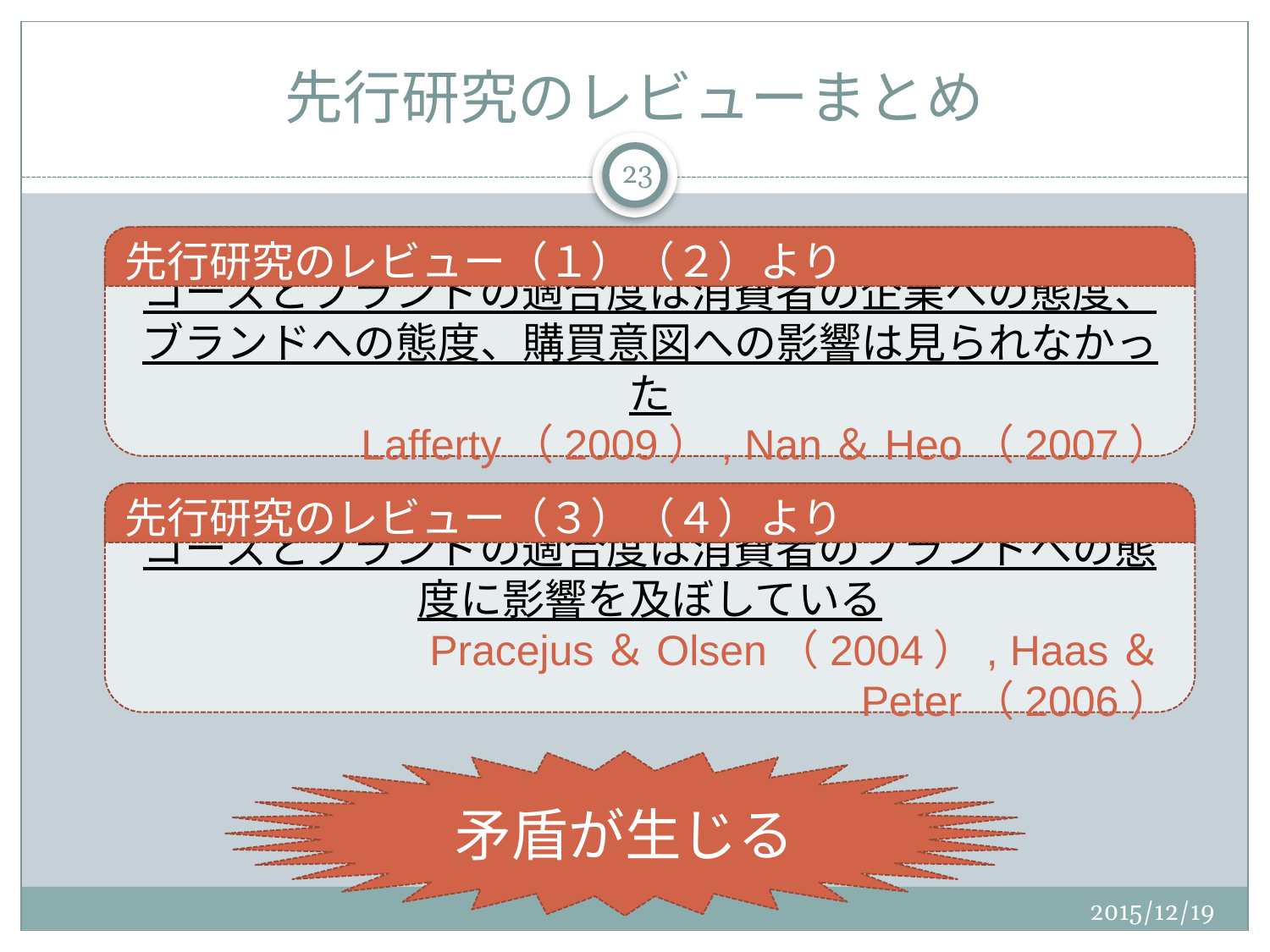

# 先行研究のレビューまとめ
23

コーズとブランドの適合度は消費者の企業への態度、
ブランドへの態度、購買意図への影響は見られなかった
Lafferty（2009）, Nan＆Heo（2007）
先行研究のレビュー（１）（２）より

コーズとブランドの適合度は消費者のブランドへの態度に影響を及ぼしている
Pracejus＆Olsen（2004）, Haas＆Peter（2006）
先行研究のレビュー（３）（４）より
矛盾が生じる
2015/12/19